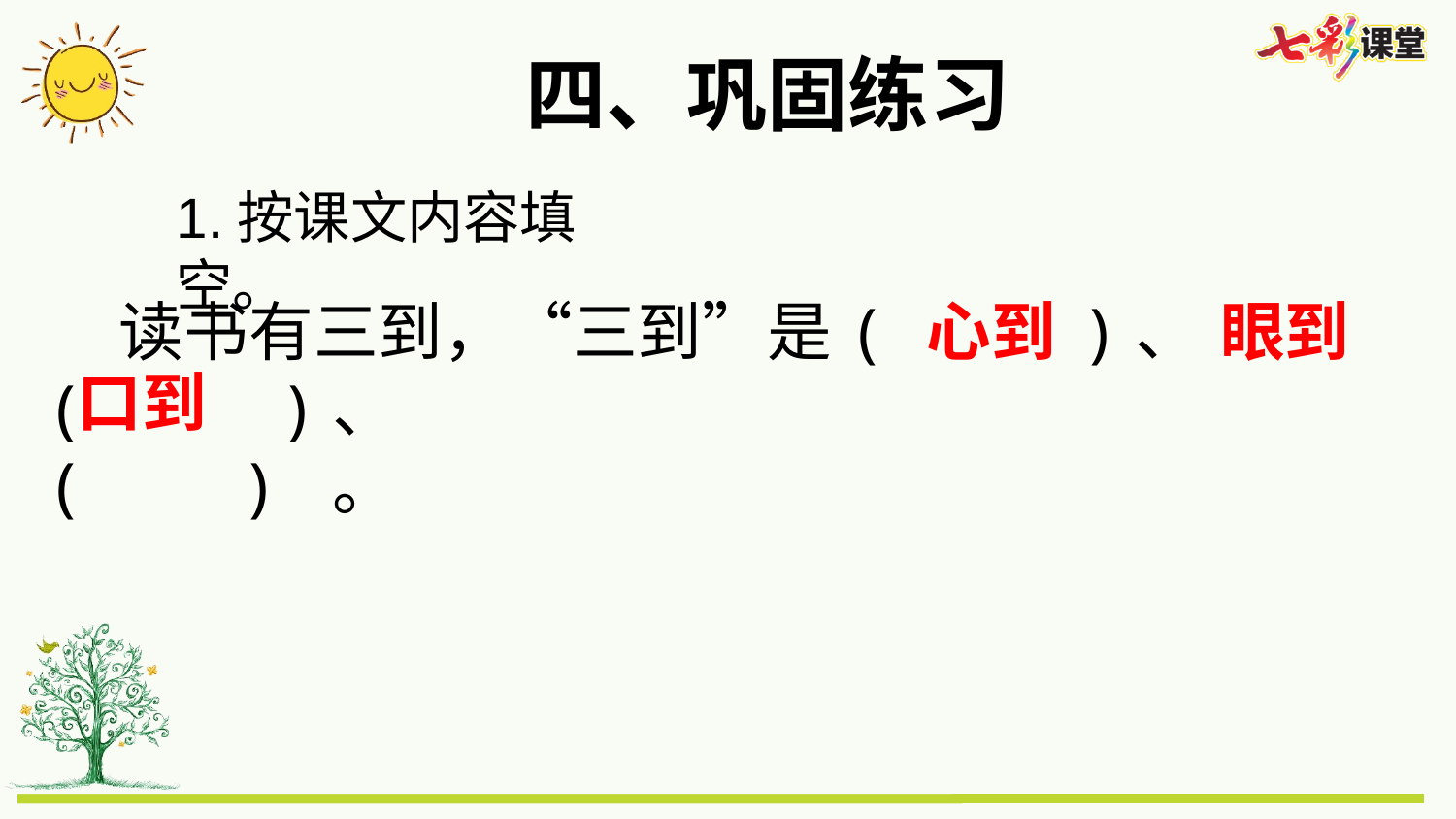

四、巩固练习
1.按课文内容填空。
    读书有三到，“三到”是(     )、(     )、
(    ) 。
心到
眼到
口到